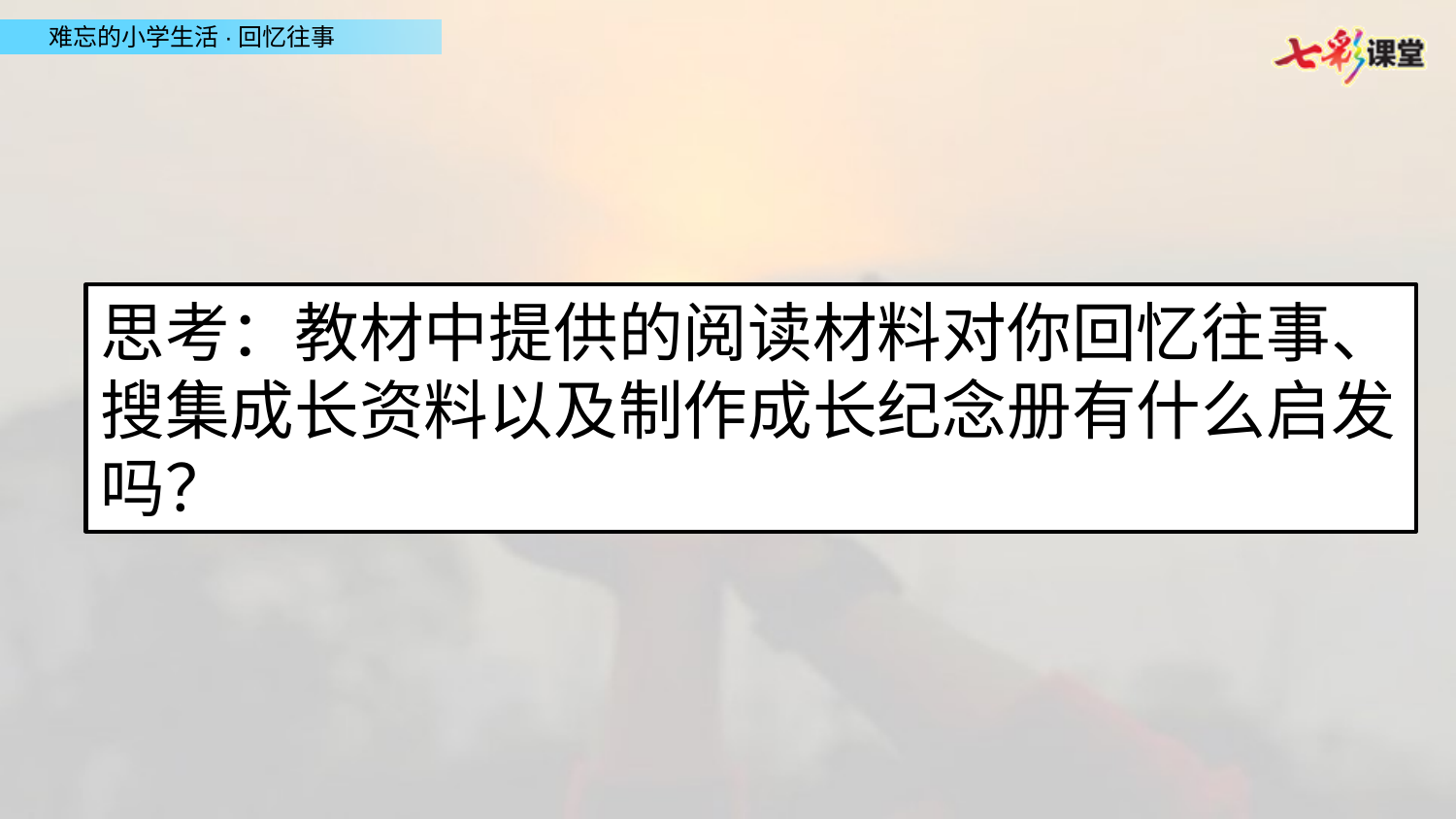

思考：教材中提供的阅读材料对你回忆往事、搜集成长资料以及制作成长纪念册有什么启发吗？